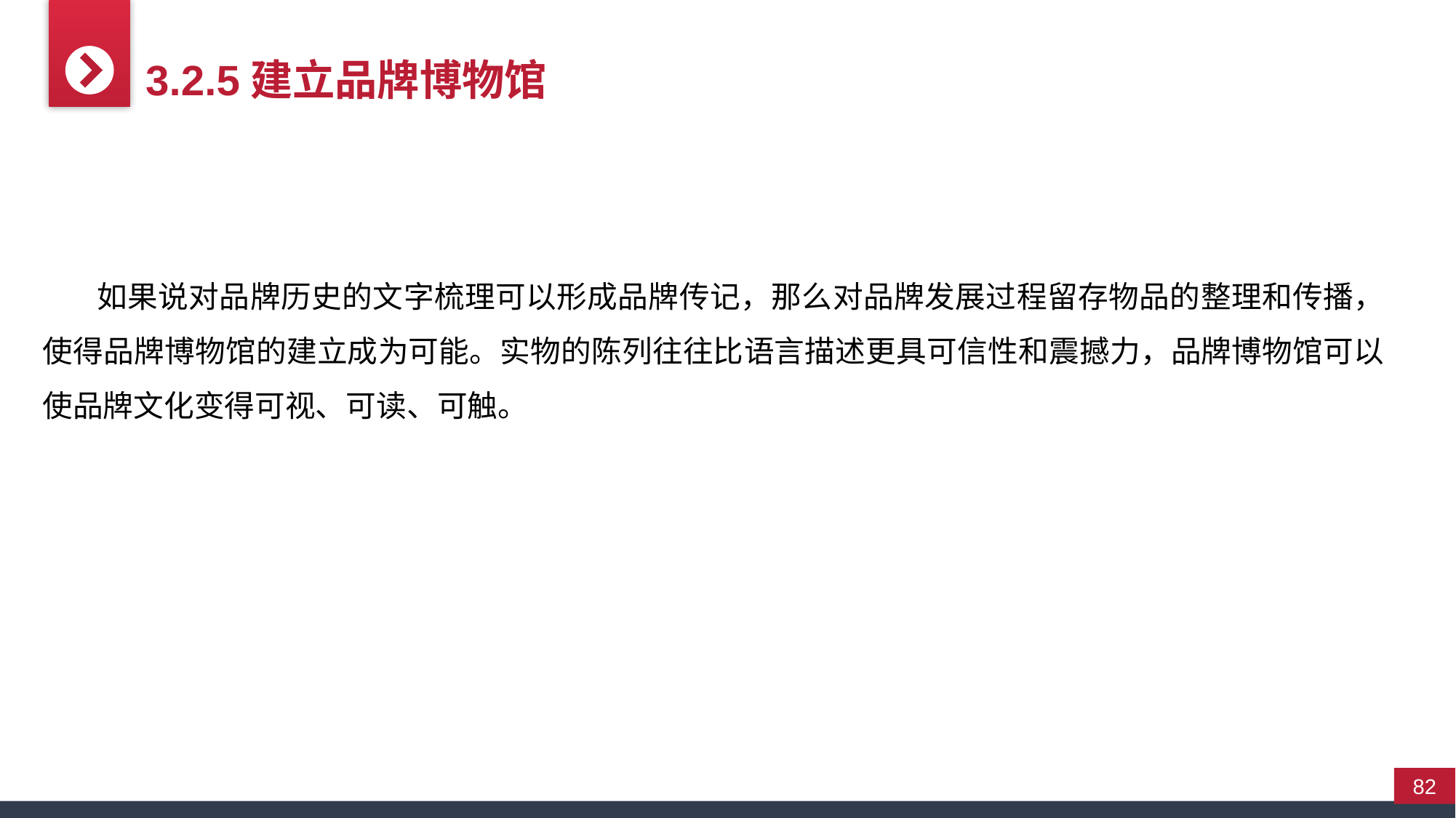

3.2.5建立品牌博物馆
如果说对品牌历史的文字梳理可以形成品牌传记，那么对品牌发展过程留存物品的整理和传播，使得品牌博物馆的建立成为可能。实物的陈列往往比语言描述更具可信性和震撼力，品牌博物馆可以使品牌文化变得可视、可读、可触。